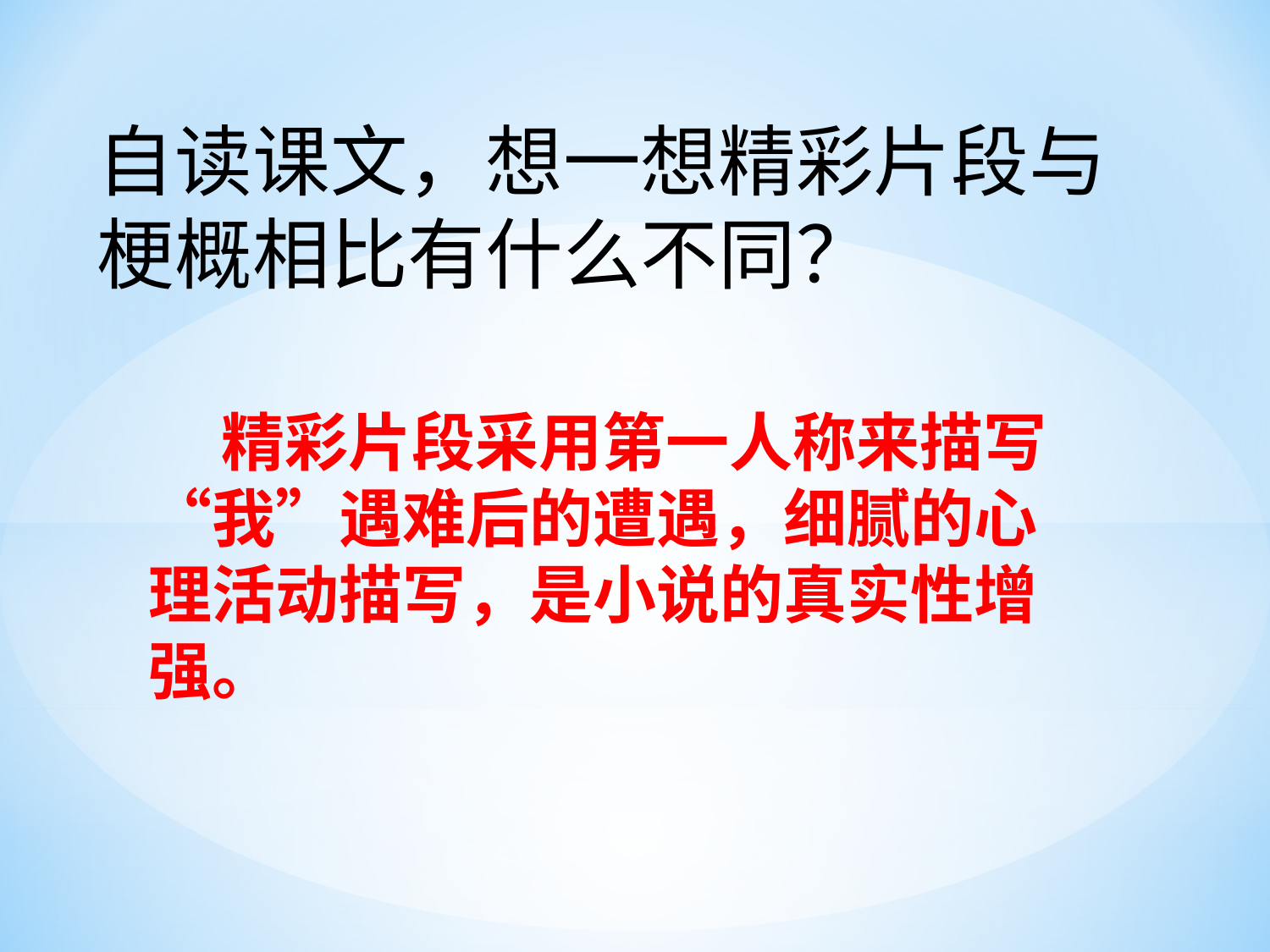

自读课文，想一想精彩片段与梗概相比有什么不同？
    精彩片段采用第一人称来描写“我”遇难后的遭遇，细腻的心理活动描写，是小说的真实性增强。